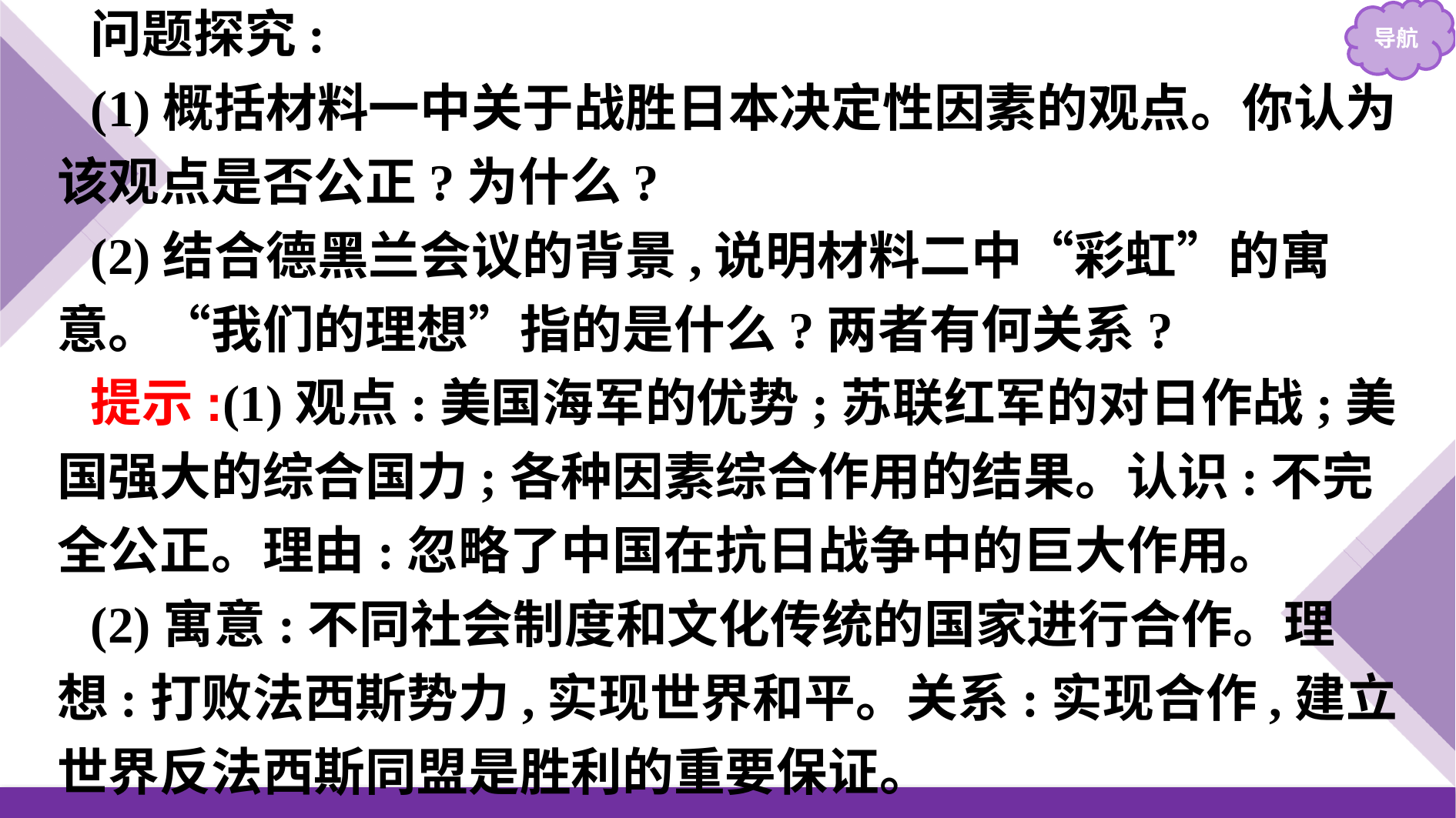

问题探究:
(1)概括材料一中关于战胜日本决定性因素的观点。你认为该观点是否公正?为什么?
(2)结合德黑兰会议的背景,说明材料二中“彩虹”的寓意。“我们的理想”指的是什么?两者有何关系?
提示:(1)观点:美国海军的优势;苏联红军的对日作战;美国强大的综合国力;各种因素综合作用的结果。认识:不完全公正。理由:忽略了中国在抗日战争中的巨大作用。
(2)寓意:不同社会制度和文化传统的国家进行合作。理想:打败法西斯势力,实现世界和平。关系:实现合作,建立世界反法西斯同盟是胜利的重要保证。